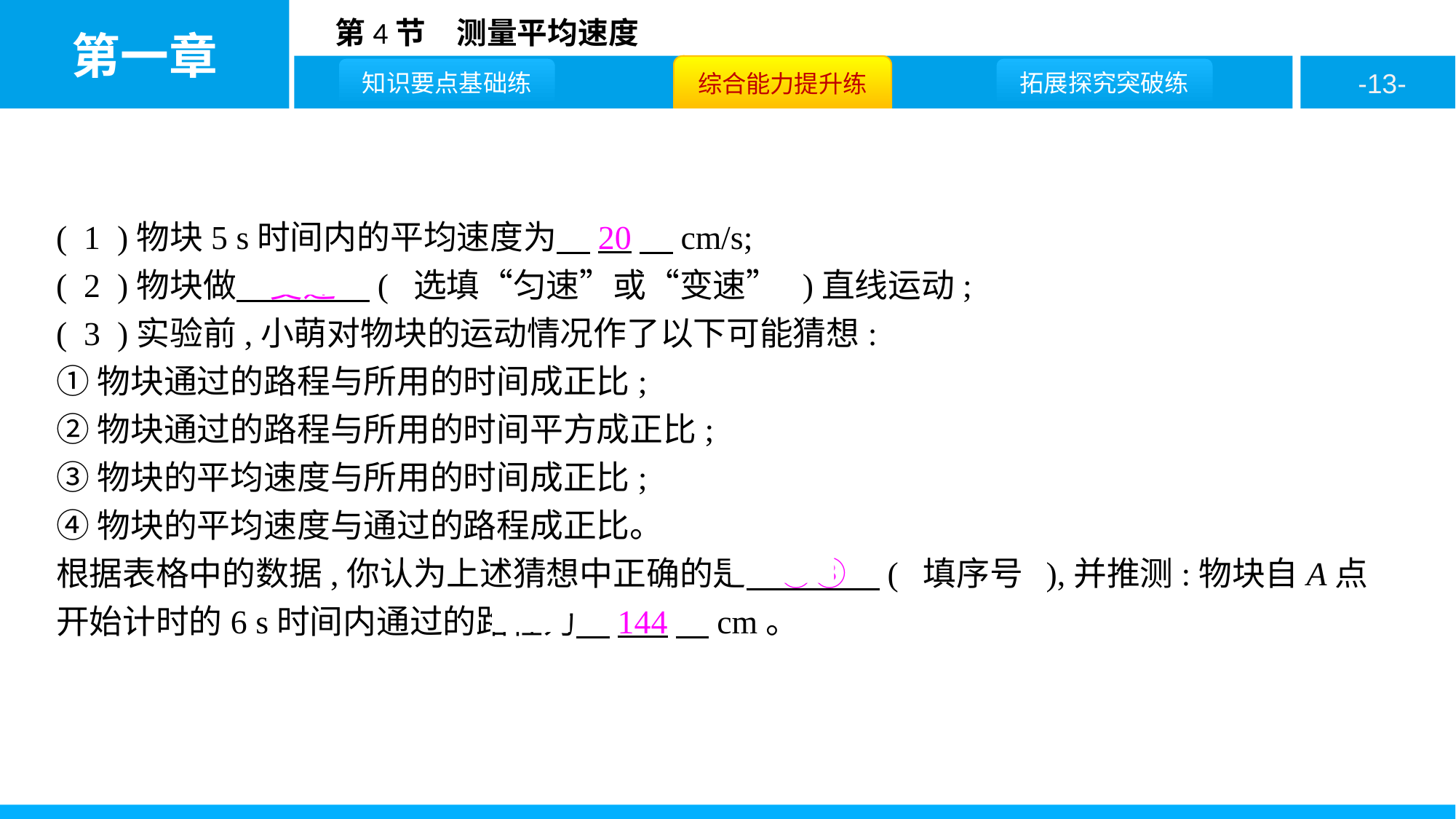

(  1  )物块5 s时间内的平均速度为　20　cm/s;
(  2  )物块做　变速　(  选填“匀速”或“变速”  )直线运动;
(  3  )实验前,小萌对物块的运动情况作了以下可能猜想:
①物块通过的路程与所用的时间成正比;
②物块通过的路程与所用的时间平方成正比;
③物块的平均速度与所用的时间成正比;
④物块的平均速度与通过的路程成正比。
根据表格中的数据,你认为上述猜想中正确的是　②③　(  填序号  ),并推测:物块自A点开始计时的6 s时间内通过的路程为　144　cm。